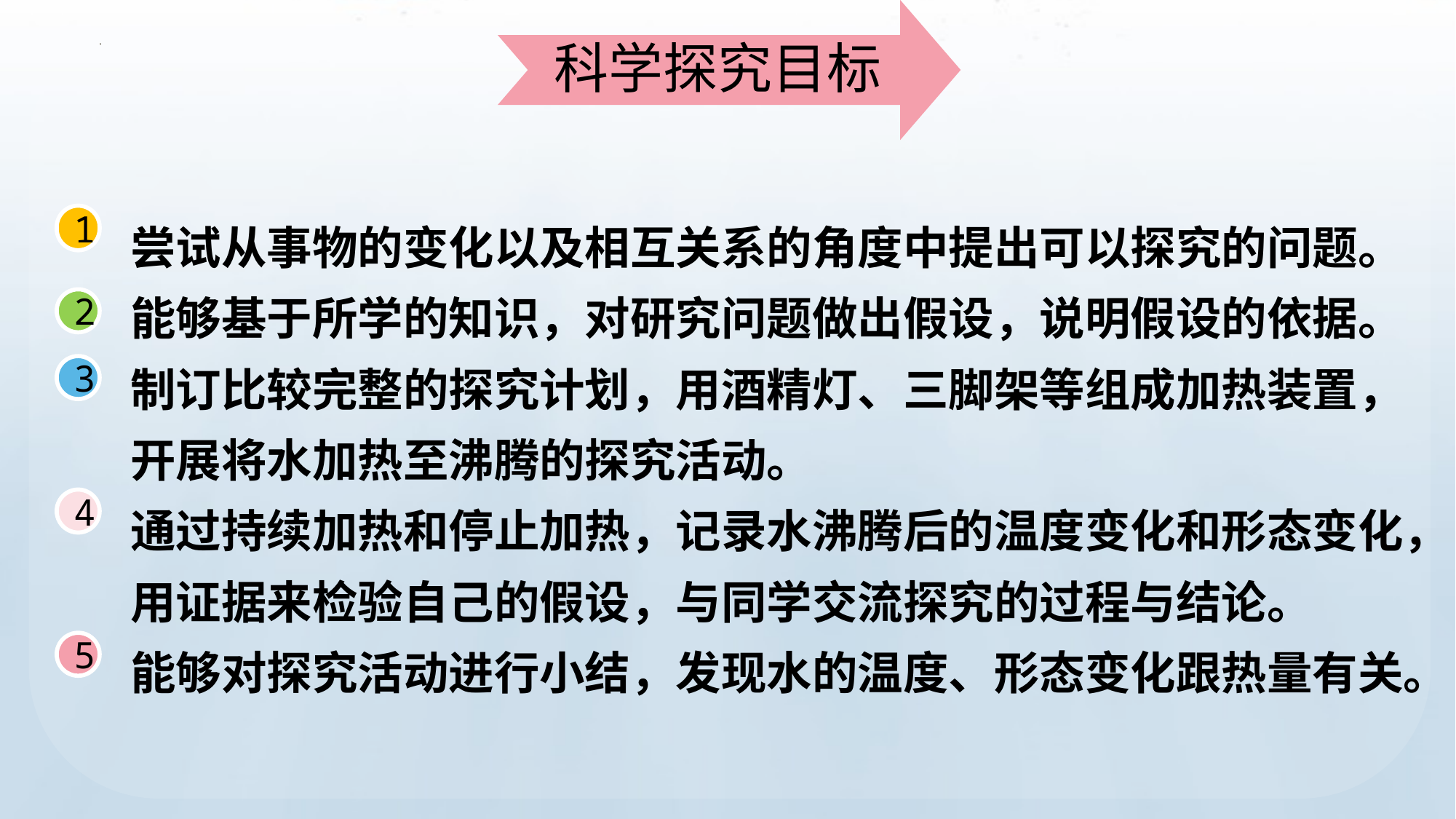

科学探究目标
尝试从事物的变化以及相互关系的角度中提出可以探究的问题。
能够基于所学的知识，对研究问题做出假设，说明假设的依据。
制订比较完整的探究计划，用酒精灯、三脚架等组成加热装置，开展将水加热至沸腾的探究活动。
通过持续加热和停止加热，记录水沸腾后的温度变化和形态变化，用证据来检验自己的假设，与同学交流探究的过程与结论。
能够对探究活动进行小结，发现水的温度、形态变化跟热量有关。
1
2
3
4
5